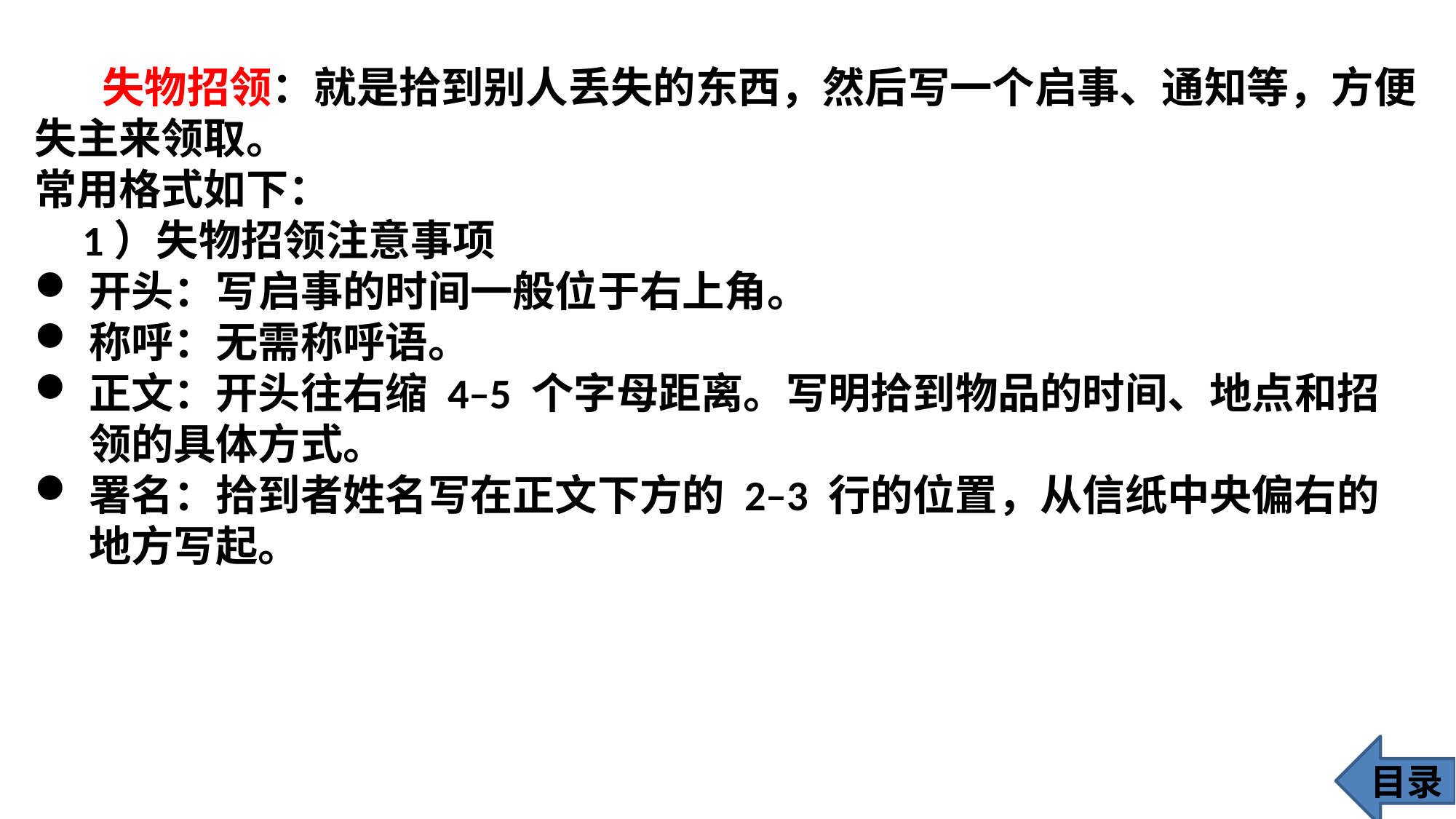

失物招领：就是拾到别人丢失的东西，然后写一个启事、通知等，方便失主来领取。
常用格式如下：
     1）失物招领注意事项
开头：写启事的时间一般位于右上角。
称呼：无需称呼语。
正文：开头往右缩 4–5 个字母距离。写明拾到物品的时间、地点和招领的具体方式。
署名：拾到者姓名写在正文下方的 2–3 行的位置，从信纸中央偏右的地方写起。
目录
57